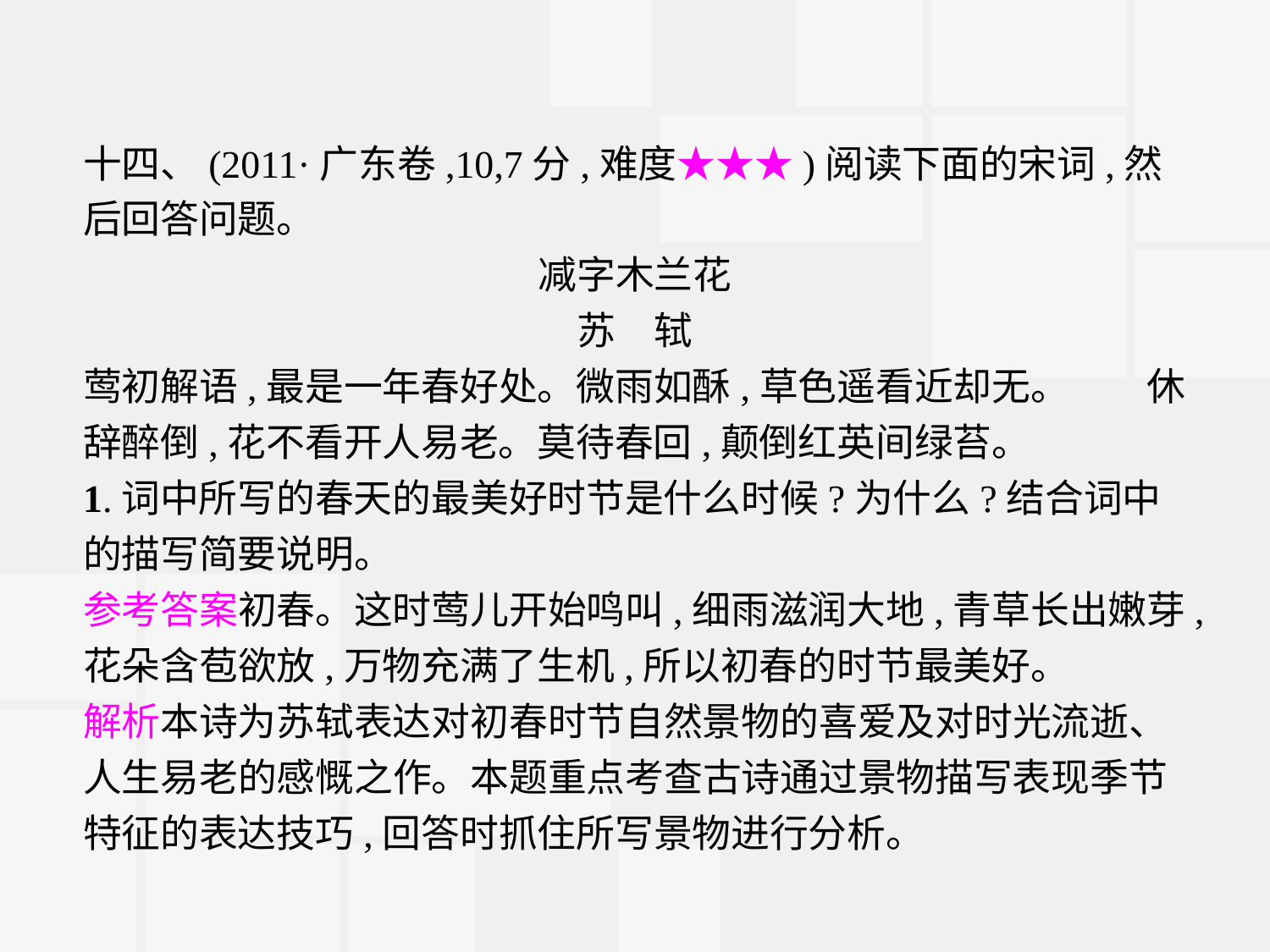

十四、(2011·广东卷,10,7分,难度★★★)阅读下面的宋词,然后回答问题。
减字木兰花
苏　轼
莺初解语,最是一年春好处。微雨如酥,草色遥看近却无。　　休辞醉倒,花不看开人易老。莫待春回,颠倒红英间绿苔。
1.词中所写的春天的最美好时节是什么时候?为什么?结合词中的描写简要说明。
参考答案初春。这时莺儿开始鸣叫,细雨滋润大地,青草长出嫩芽,花朵含苞欲放,万物充满了生机,所以初春的时节最美好。
解析本诗为苏轼表达对初春时节自然景物的喜爱及对时光流逝、人生易老的感慨之作。本题重点考查古诗通过景物描写表现季节特征的表达技巧,回答时抓住所写景物进行分析。